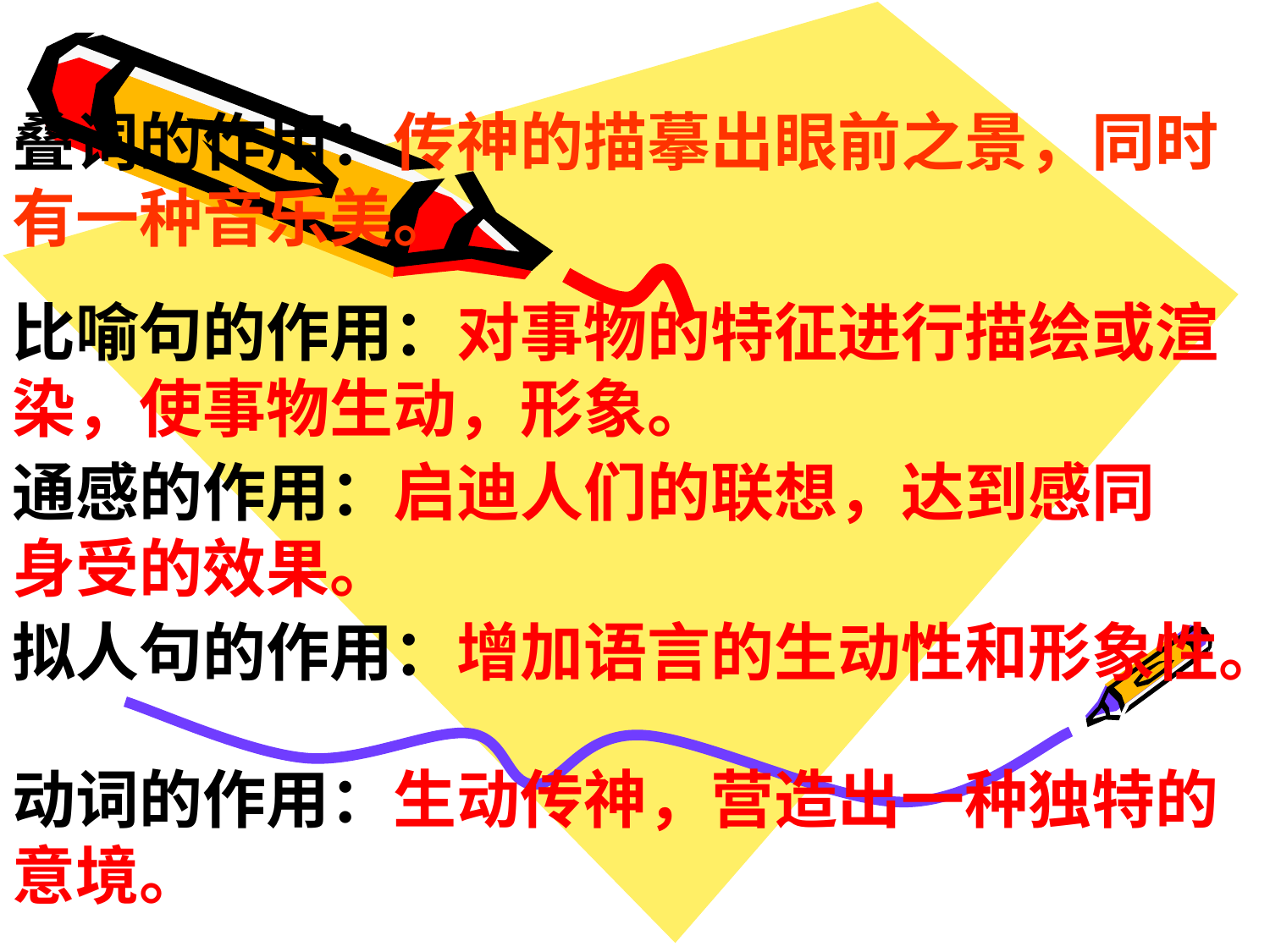

叠词的作用：传神的描摹出眼前之景，同时有一种音乐美。
比喻句的作用：对事物的特征进行描绘或渲染，使事物生动，形象。
通感的作用：启迪人们的联想，达到感同身受的效果。
拟人句的作用：增加语言的生动性和形象性。

动词的作用：生动传神，营造出一种独特的意境。